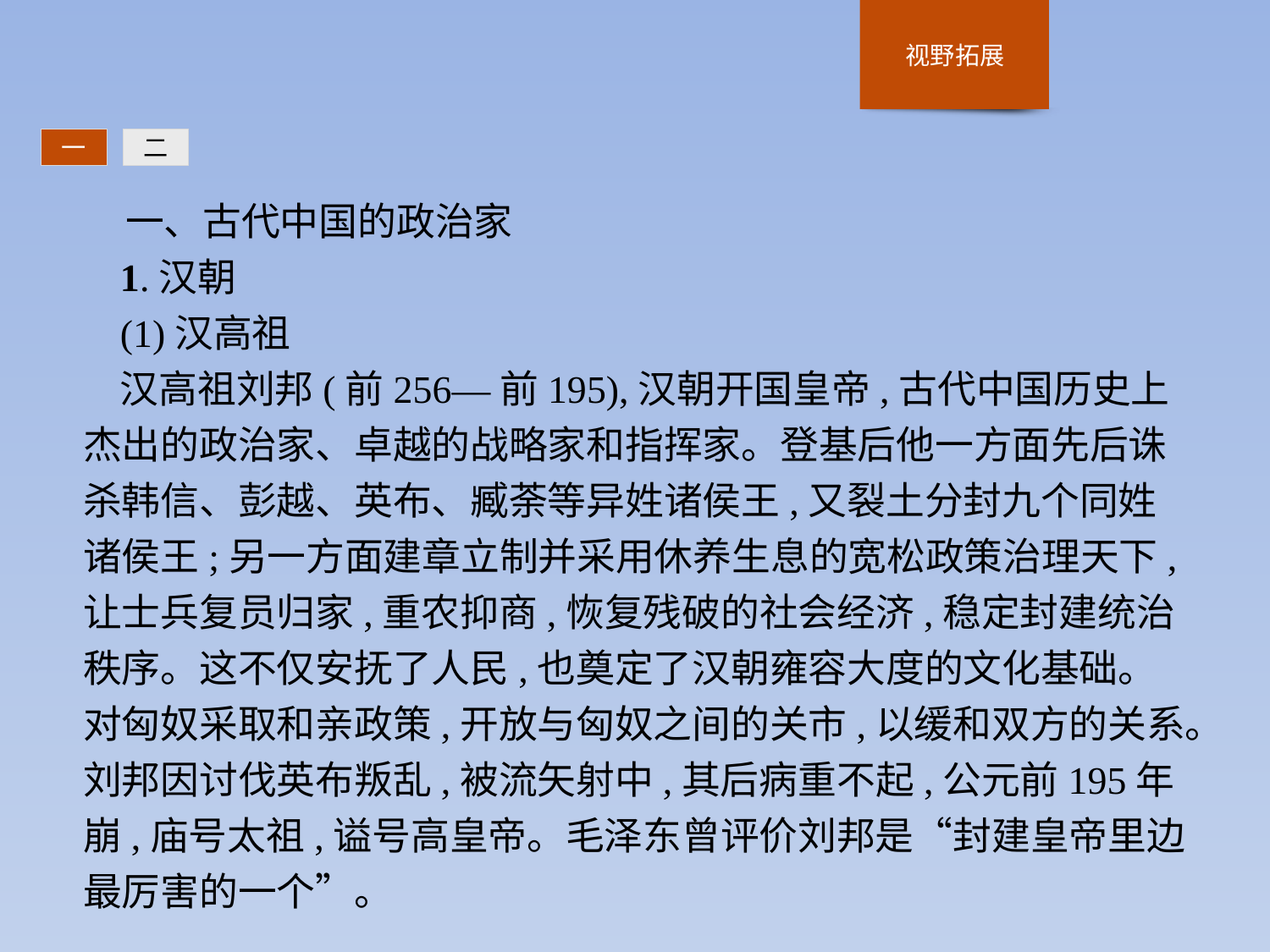

一
二
一、古代中国的政治家
1.汉朝
(1)汉高祖
汉高祖刘邦(前256—前195),汉朝开国皇帝,古代中国历史上杰出的政治家、卓越的战略家和指挥家。登基后他一方面先后诛杀韩信、彭越、英布、臧荼等异姓诸侯王,又裂土分封九个同姓诸侯王;另一方面建章立制并采用休养生息的宽松政策治理天下,让士兵复员归家,重农抑商,恢复残破的社会经济,稳定封建统治秩序。这不仅安抚了人民,也奠定了汉朝雍容大度的文化基础。对匈奴采取和亲政策,开放与匈奴之间的关市,以缓和双方的关系。刘邦因讨伐英布叛乱,被流矢射中,其后病重不起,公元前195年崩,庙号太祖,谥号高皇帝。毛泽东曾评价刘邦是“封建皇帝里边最厉害的一个”。